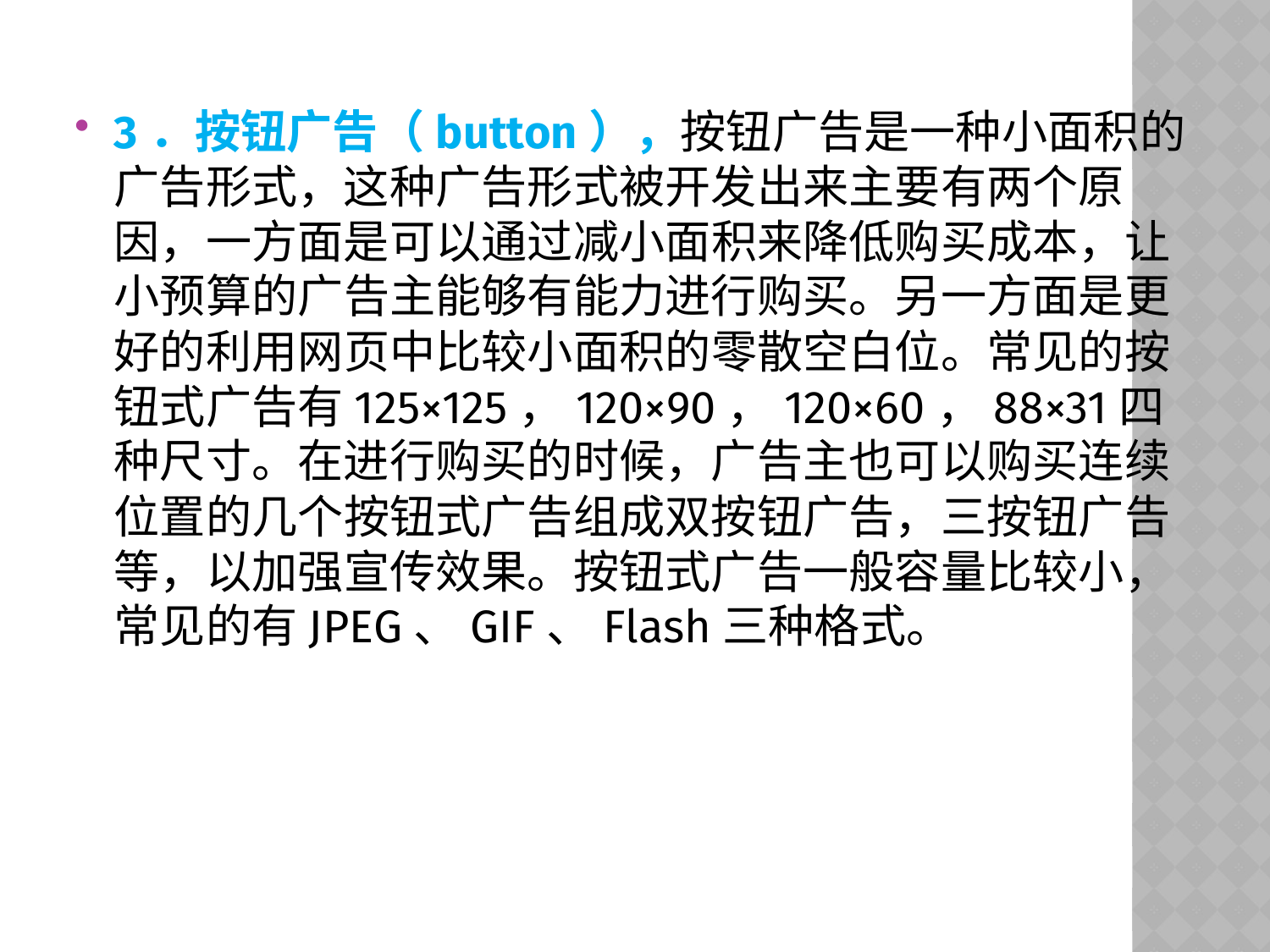

3．按钮广告（button），按钮广告是一种小面积的广告形式，这种广告形式被开发出来主要有两个原因，一方面是可以通过减小面积来降低购买成本，让小预算的广告主能够有能力进行购买。另一方面是更好的利用网页中比较小面积的零散空白位。常见的按钮式广告有125×125，120×90，120×60，88×31四种尺寸。在进行购买的时候，广告主也可以购买连续位置的几个按钮式广告组成双按钮广告，三按钮广告等，以加强宣传效果。按钮式广告一般容量比较小，常见的有JPEG、GIF、Flash三种格式。